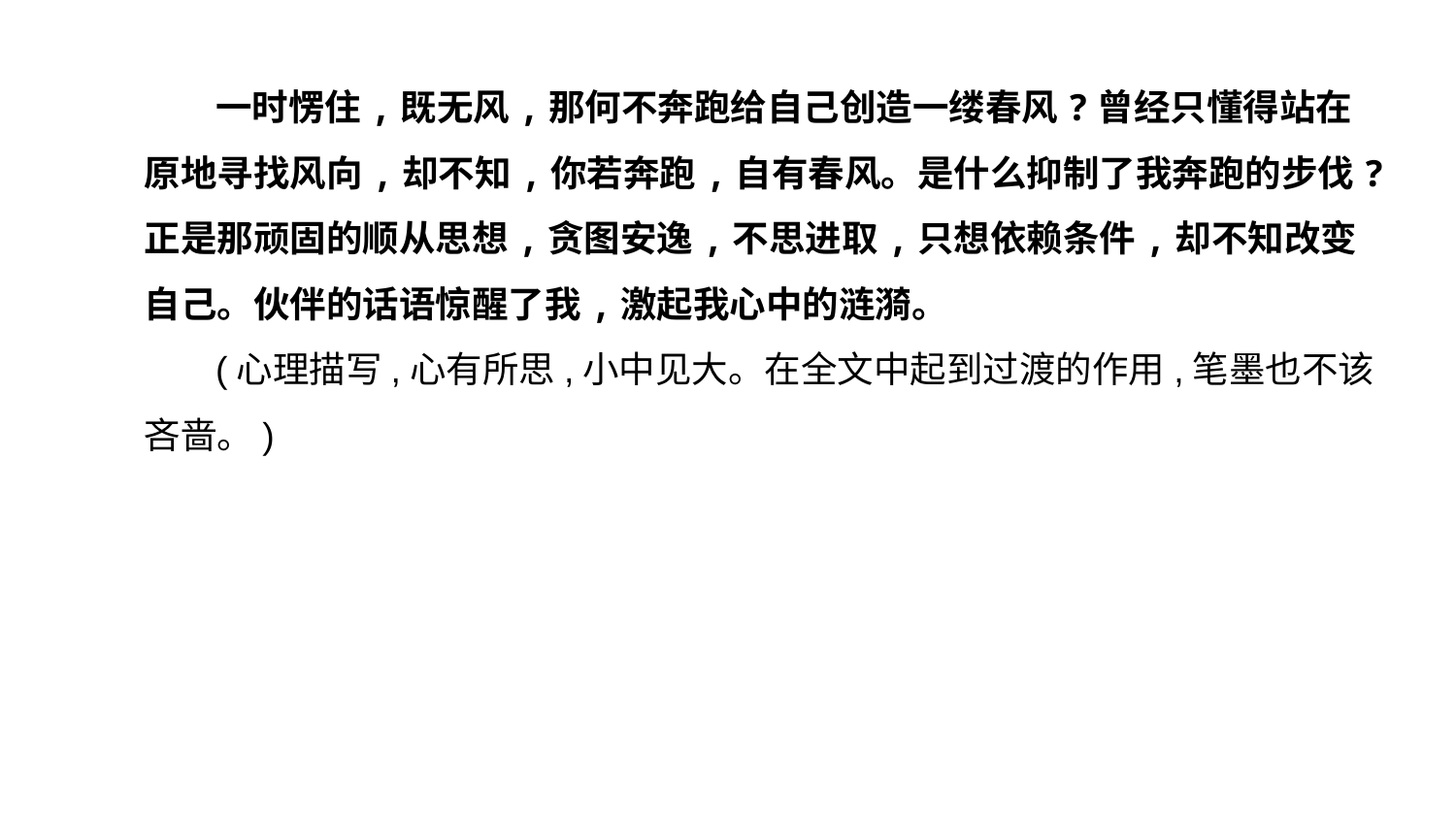

一时愣住,既无风,那何不奔跑给自己创造一缕春风?曾经只懂得站在原地寻找风向,却不知,你若奔跑,自有春风。是什么抑制了我奔跑的步伐?正是那顽固的顺从思想,贪图安逸,不思进取,只想依赖条件,却不知改变自己。伙伴的话语惊醒了我,激起我心中的涟漪。
(心理描写,心有所思,小中见大。在全文中起到过渡的作用,笔墨也不该吝啬。)